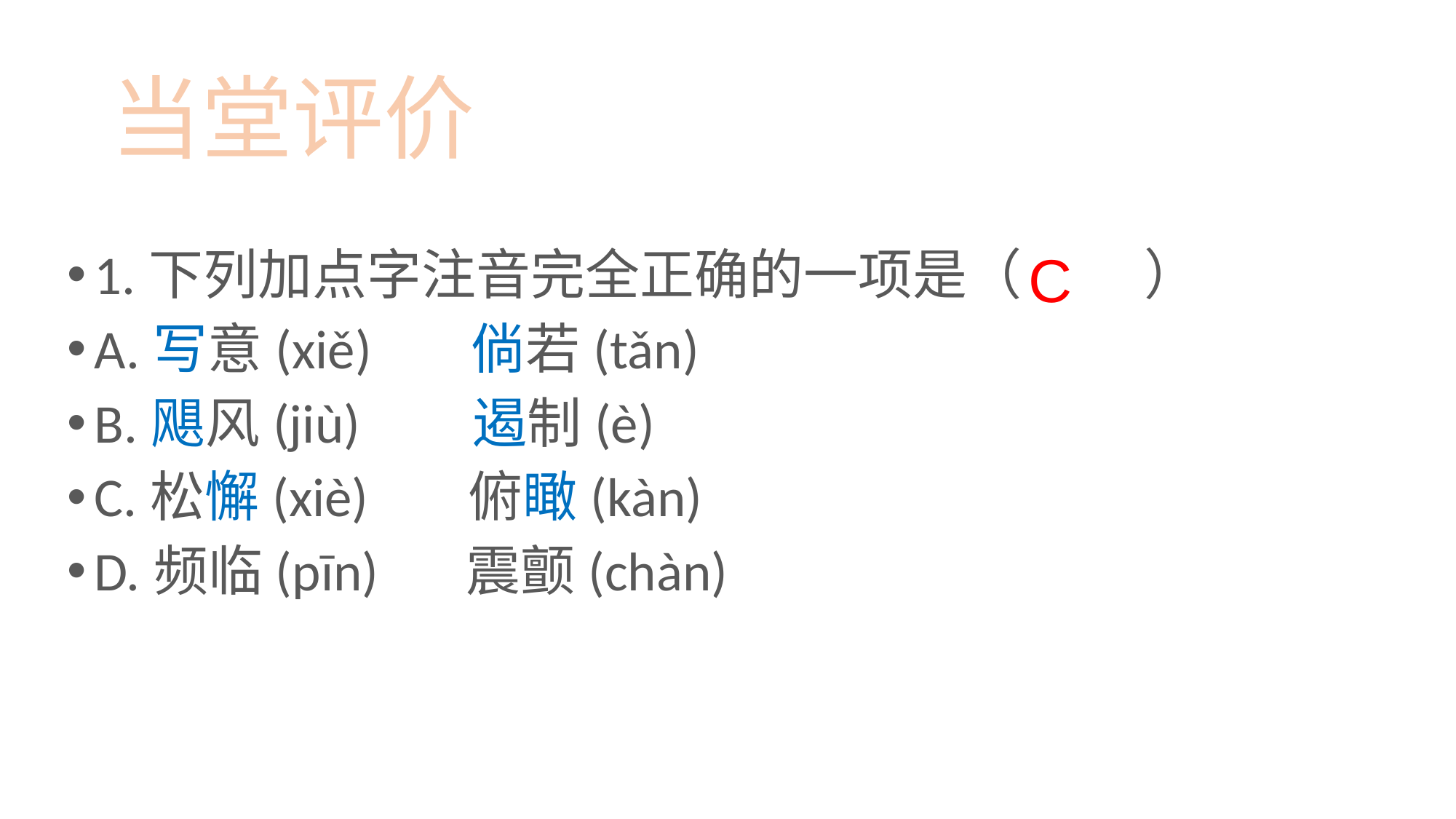

# 当堂评价
1.下列加点字注音完全正确的一项是（          ）
A.写意(xiě)       倘若(tǎn)
B.飓风(jiù)        遏制(è)
C.松懈(xiè)       俯瞰(kàn)
D.频临(pīn)      震颤(chàn)
C